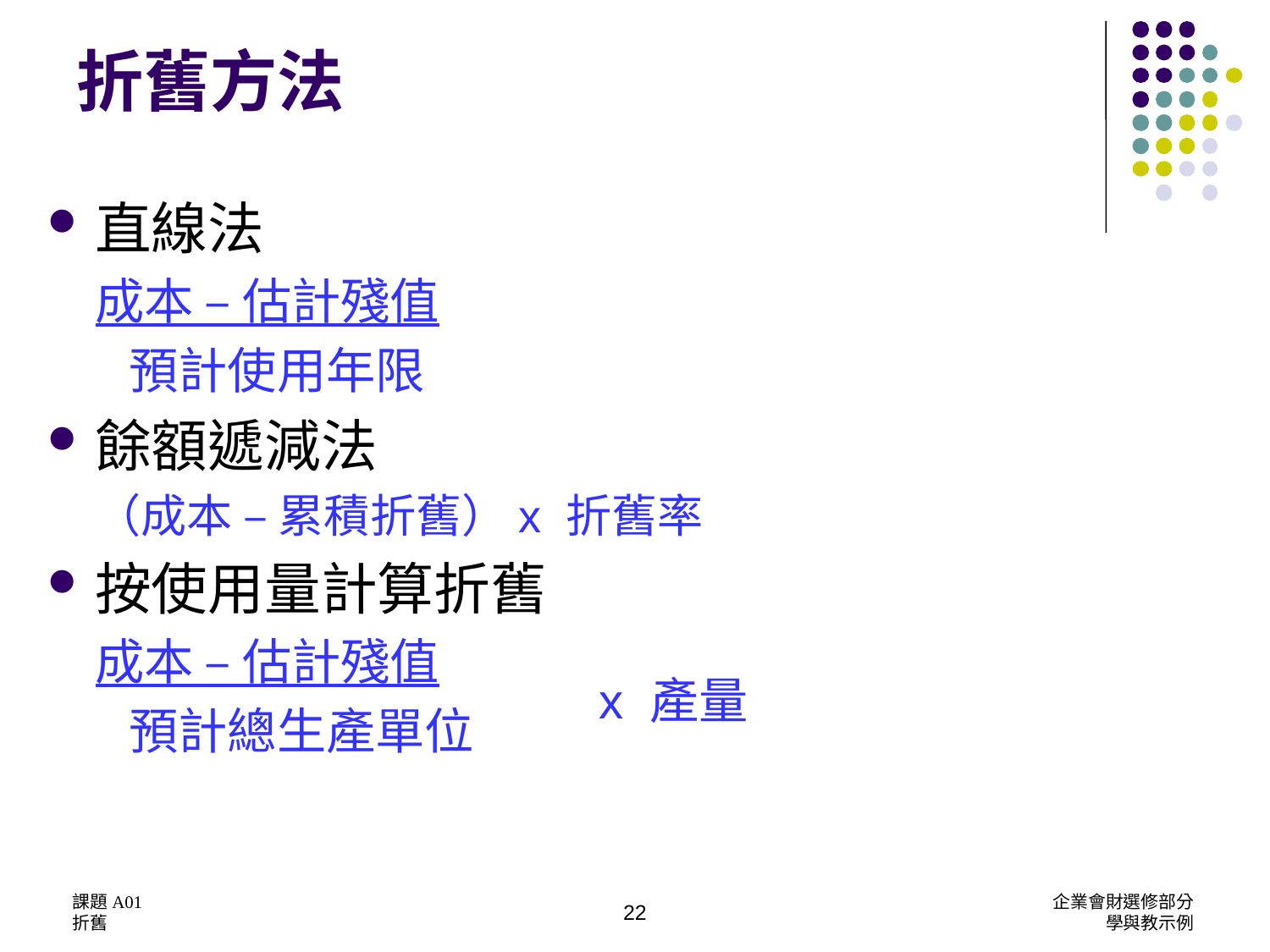

# 折舊方法
直線法
成本 – 估計殘值
  預計使用年限
餘額遞減法
（成本 – 累積折舊）x 折舊率
按使用量計算折舊
成本 – 估計殘值
  預計總生產單位

x 產量

課題A01
折舊

企業會財選修部分
學與教示例

22